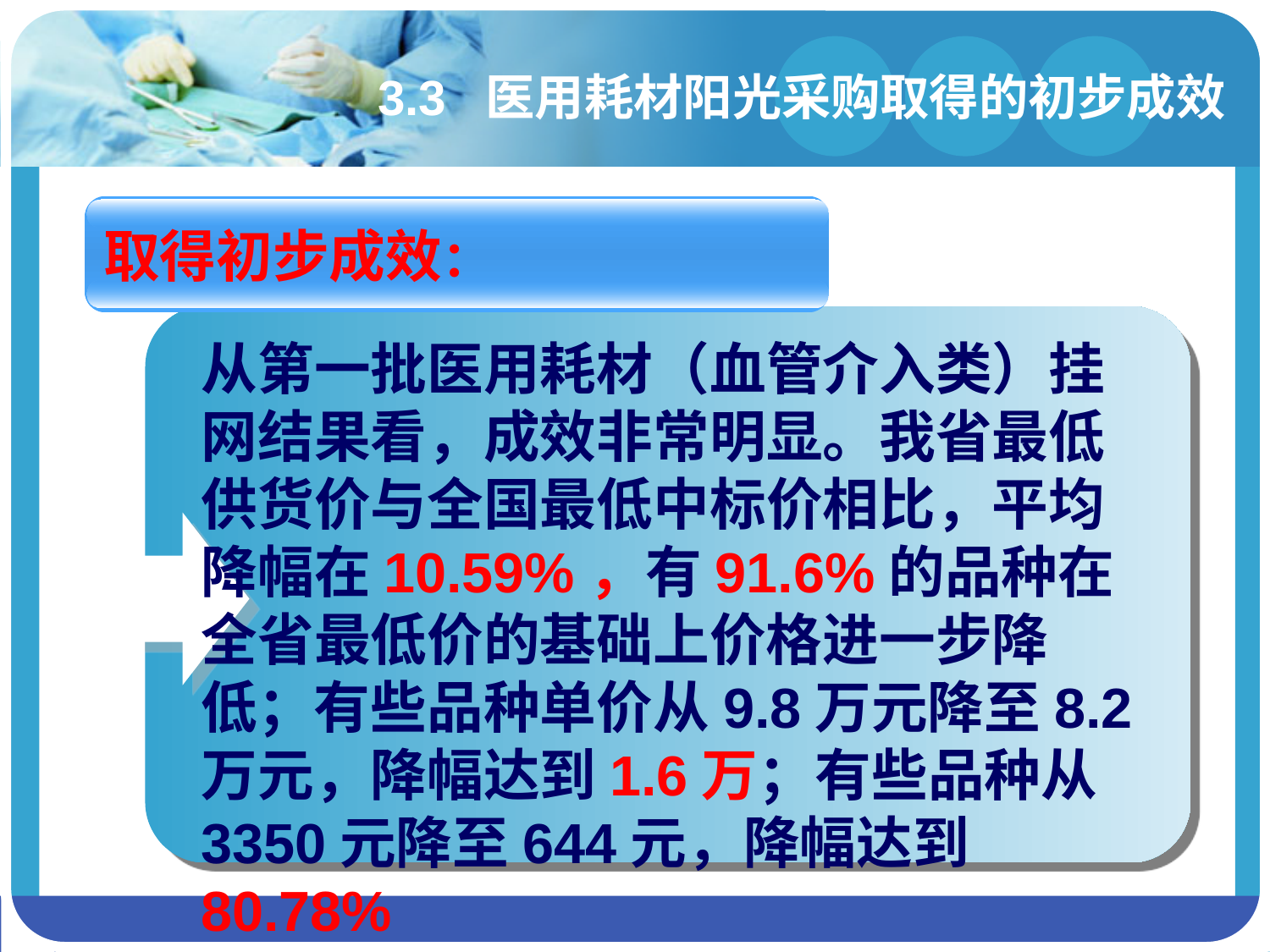

# 3.3  医用耗材阳光采购取得的初步成效
取得初步成效：

从第一批医用耗材（血管介入类）挂网结果看，成效非常明显。我省最低供货价与全国最低中标价相比，平均降幅在10.59%，有91.6%的品种在全省最低价的基础上价格进一步降低；有些品种单价从9.8万元降至8.2万元，降幅达到1.6万；有些品种从3350元降至644元，降幅达到80.78%